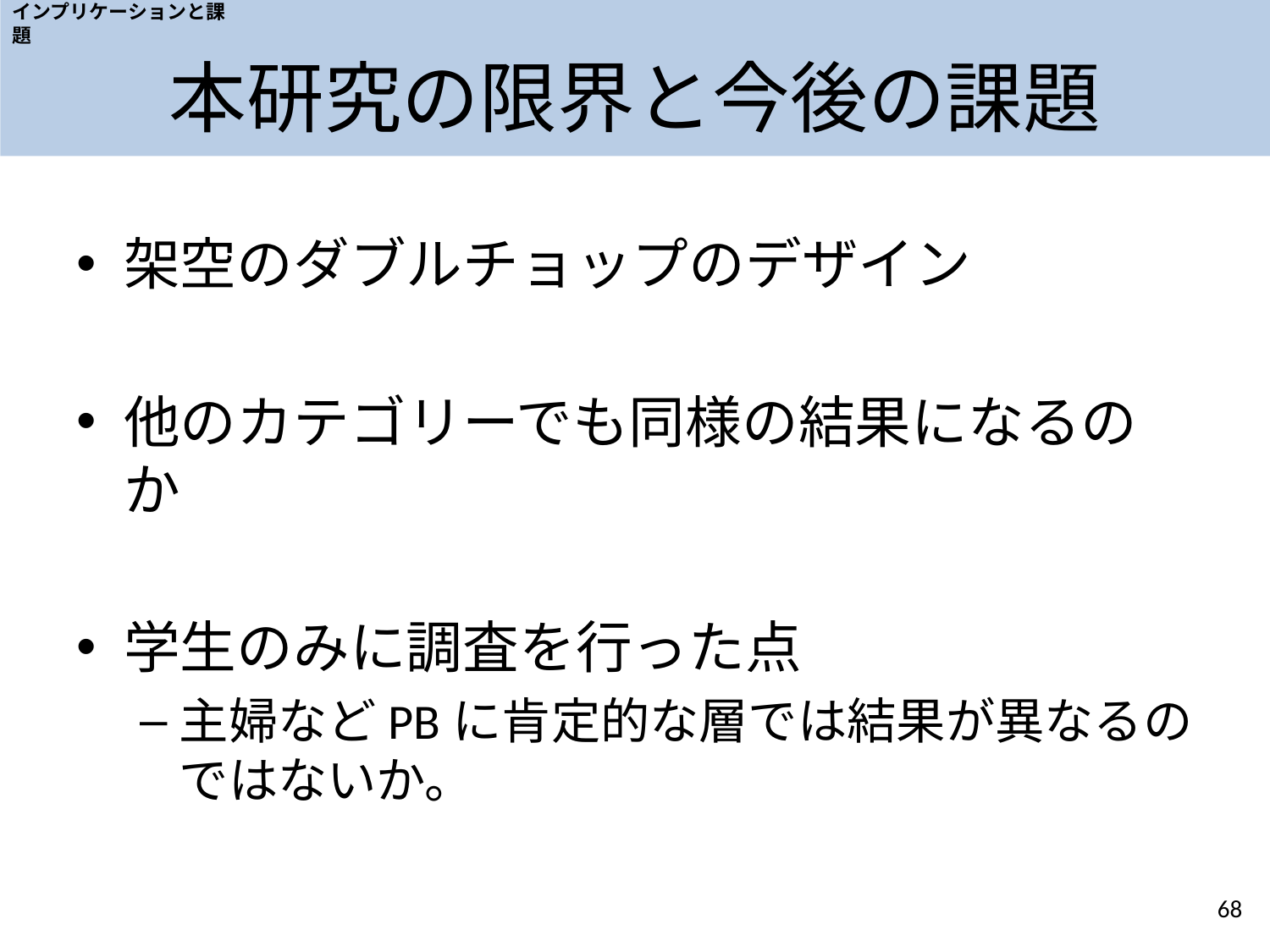

インプリケーションと課題
# 本研究の限界と今後の課題
架空のダブルチョップのデザイン

他のカテゴリーでも同様の結果になるのか

学生のみに調査を行った点
主婦などPBに肯定的な層では結果が異なるのではないか。

68